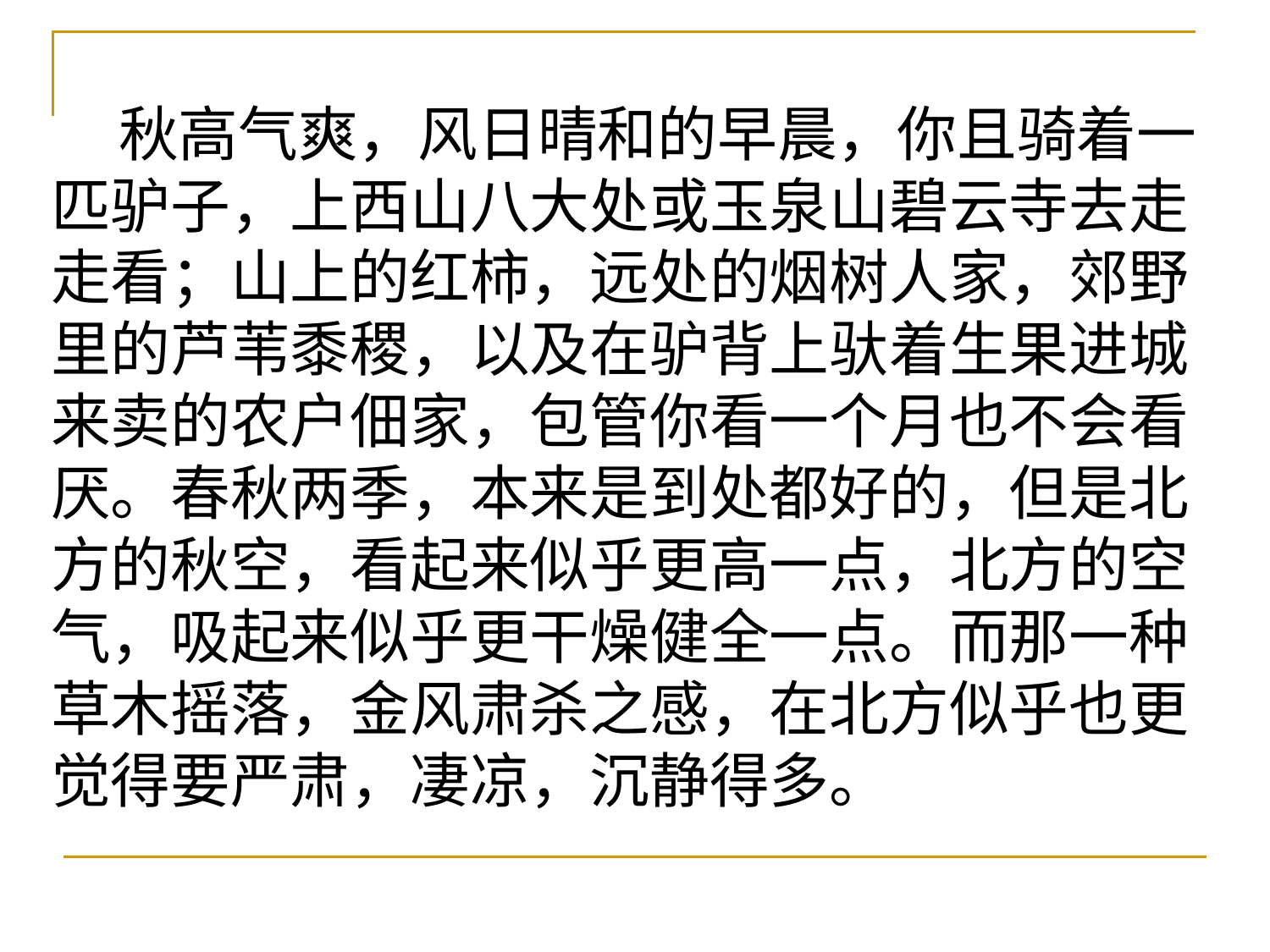

秋高气爽，风日晴和的早晨，你且骑着一匹驴子，上西山八大处或玉泉山碧云寺去走走看；山上的红柿，远处的烟树人家，郊野里的芦苇黍稷，以及在驴背上驮着生果进城来卖的农户佃家，包管你看一个月也不会看厌。春秋两季，本来是到处都好的，但是北方的秋空，看起来似乎更高一点，北方的空气，吸起来似乎更干燥健全一点。而那一种草木摇落，金风肃杀之感，在北方似乎也更觉得要严肃，凄凉，沉静得多。